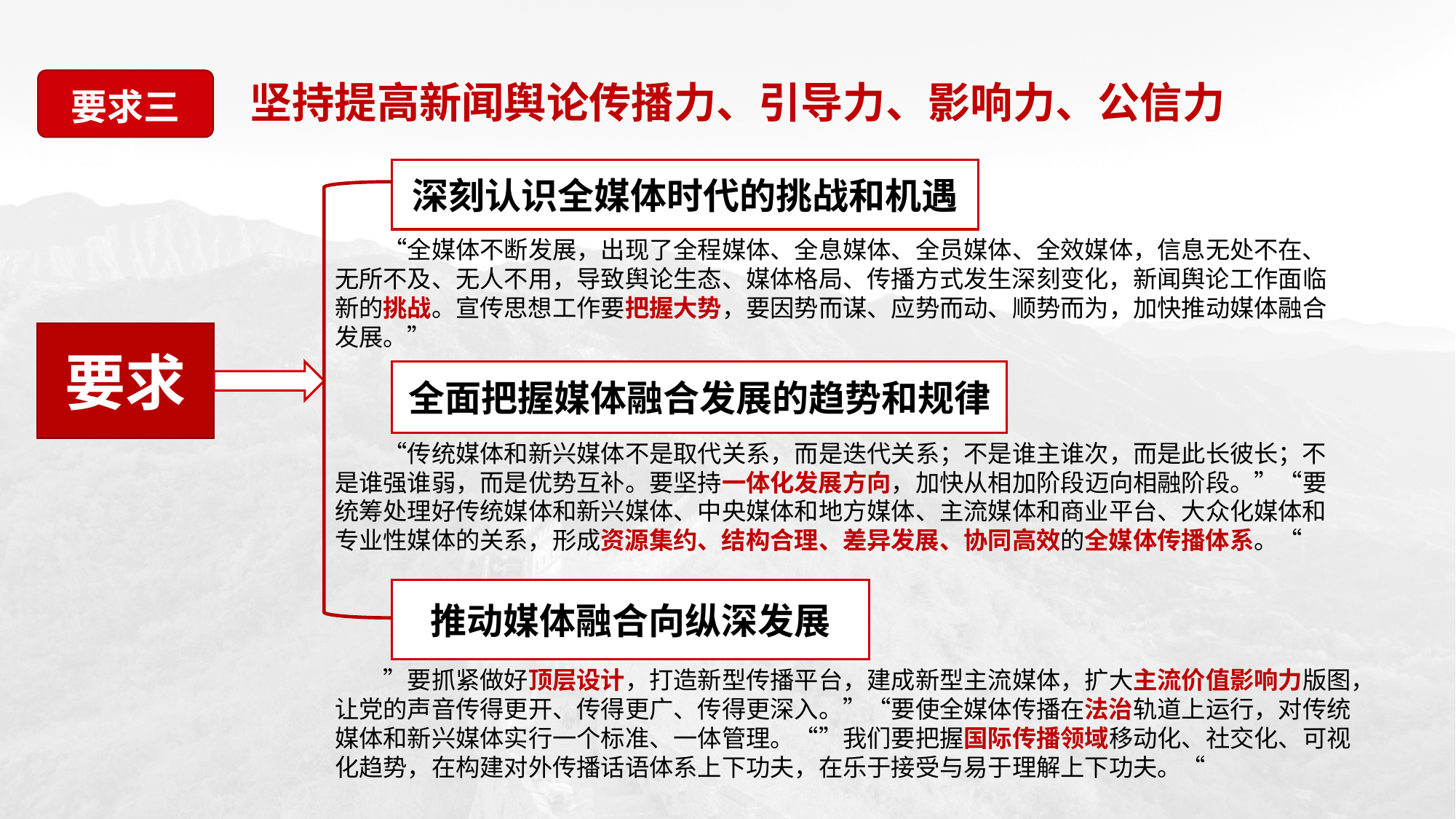

要求三
坚持提高新闻舆论传播力、引导力、影响力、公信力

3
深刻认识全媒体时代的挑战和机遇

　　“全媒体不断发展，出现了全程媒体、全息媒体、全员媒体、全效媒体，信息无处不在、无所不及、无人不用，导致舆论生态、媒体格局、传播方式发生深刻变化，新闻舆论工作面临新的挑战。宣传思想工作要把握大势，要因势而谋、应势而动、顺势而为，加快推动媒体融合发展。”
要求

全面把握媒体融合发展的趋势和规律
　　“传统媒体和新兴媒体不是取代关系，而是迭代关系；不是谁主谁次，而是此长彼长；不是谁强谁弱，而是优势互补。要坚持一体化发展方向，加快从相加阶段迈向相融阶段。”“要统筹处理好传统媒体和新兴媒体、中央媒体和地方媒体、主流媒体和商业平台、大众化媒体和专业性媒体的关系，形成资源集约、结构合理、差异发展、协同高效的全媒体传播体系。“
推动媒体融合向纵深发展
　　”要抓紧做好顶层设计，打造新型传播平台，建成新型主流媒体，扩大主流价值影响力版图，让党的声音传得更开、传得更广、传得更深入。”“要使全媒体传播在法治轨道上运行，对传统媒体和新兴媒体实行一个标准、一体管理。“”我们要把握国际传播领域移动化、社交化、可视化趋势，在构建对外传播话语体系上下功夫，在乐于接受与易于理解上下功夫。“